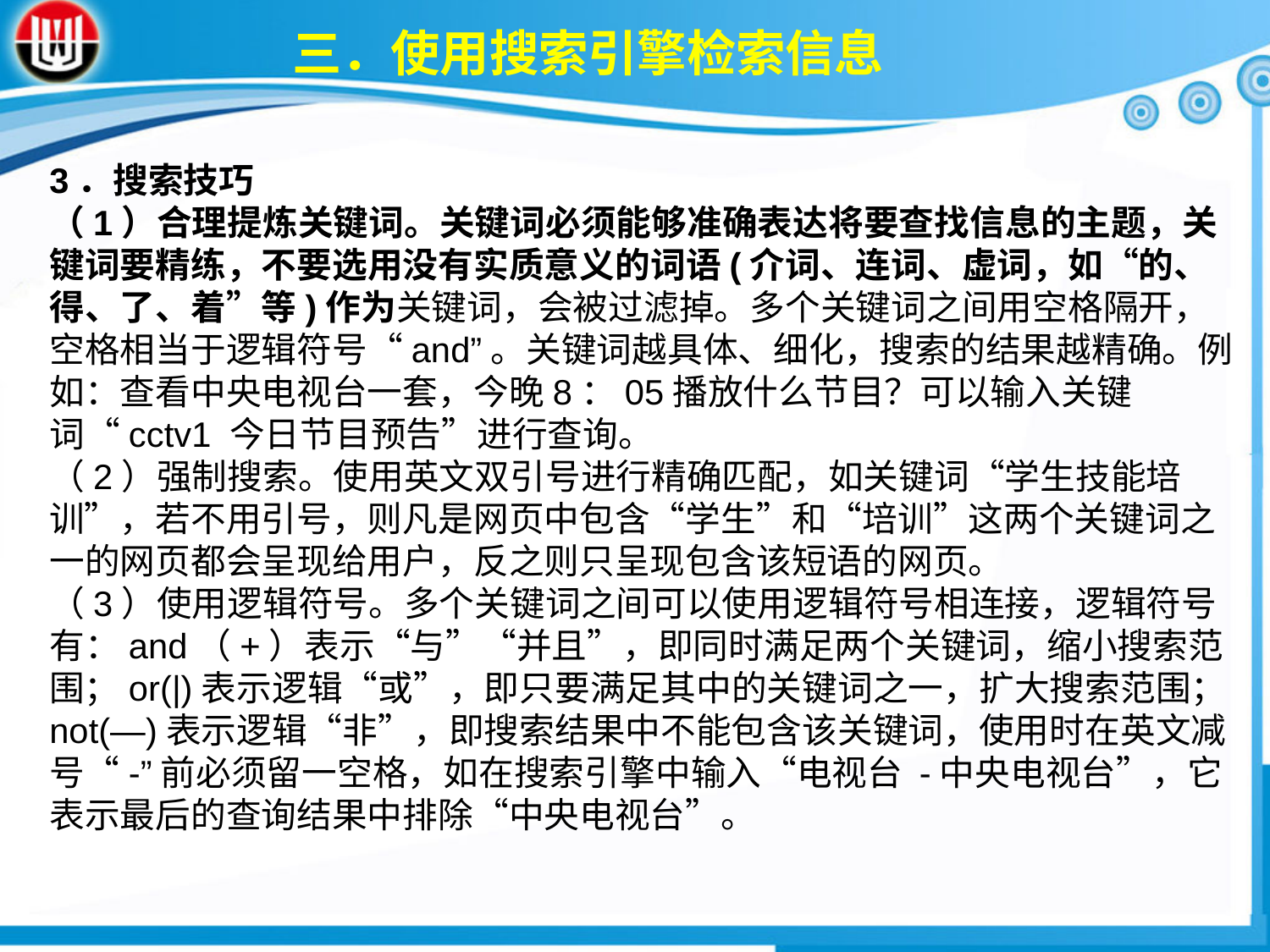

三．使用搜索引擎检索信息
3．搜索技巧（1）合理提炼关键词。关键词必须能够准确表达将要查找信息的主题，关键词要精练，不要选用没有实质意义的词语(介词、连词、虚词，如“的、得、了、着”等)作为关键词，会被过滤掉。多个关键词之间用空格隔开，空格相当于逻辑符号“and”。关键词越具体、细化，搜索的结果越精确。例如：查看中央电视台一套，今晚8：05播放什么节目？可以输入关键词“cctv1 今日节目预告”进行查询。（2）强制搜索。使用英文双引号进行精确匹配，如关键词“学生技能培训”，若不用引号，则凡是网页中包含“学生”和“培训”这两个关键词之一的网页都会呈现给用户，反之则只呈现包含该短语的网页。（3）使用逻辑符号。多个关键词之间可以使用逻辑符号相连接，逻辑符号有：and（+）表示“与”“并且”，即同时满足两个关键词，缩小搜索范围；or(|)表示逻辑“或”，即只要满足其中的关键词之一，扩大搜索范围；not(—)表示逻辑“非”，即搜索结果中不能包含该关键词，使用时在英文减号“-”前必须留一空格，如在搜索引擎中输入“电视台 -中央电视台”，它表示最后的查询结果中排除“中央电视台”。